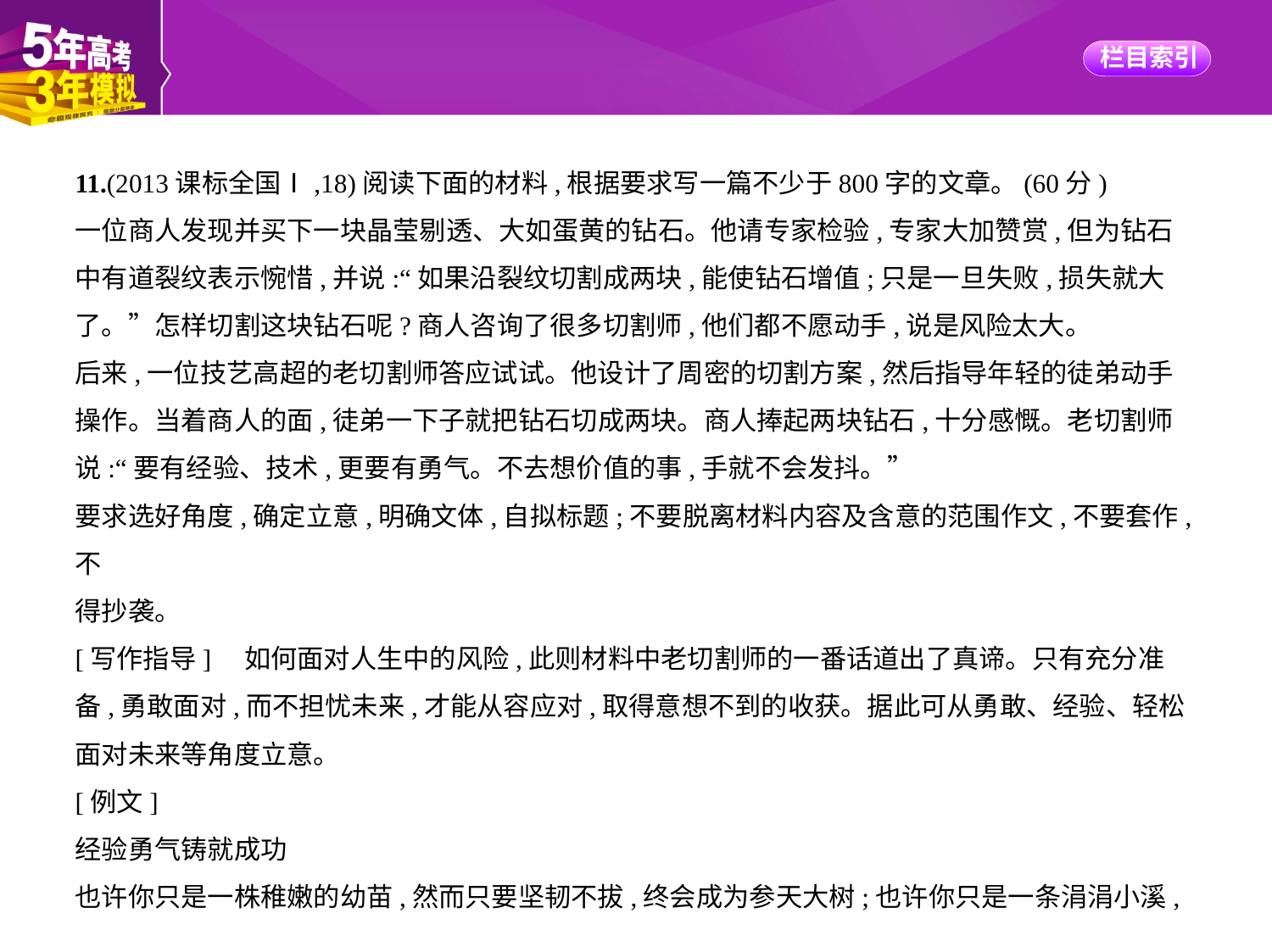

11.(2013课标全国Ⅰ,18)阅读下面的材料,根据要求写一篇不少于800字的文章。(60分)
一位商人发现并买下一块晶莹剔透、大如蛋黄的钻石。他请专家检验,专家大加赞赏,但为钻石
中有道裂纹表示惋惜,并说:“如果沿裂纹切割成两块,能使钻石增值;只是一旦失败,损失就大
了。”怎样切割这块钻石呢?商人咨询了很多切割师,他们都不愿动手,说是风险太大。
后来,一位技艺高超的老切割师答应试试。他设计了周密的切割方案,然后指导年轻的徒弟动手
操作。当着商人的面,徒弟一下子就把钻石切成两块。商人捧起两块钻石,十分感慨。老切割师
说:“要有经验、技术,更要有勇气。不去想价值的事,手就不会发抖。”
要求选好角度,确定立意,明确文体,自拟标题;不要脱离材料内容及含意的范围作文,不要套作,不
得抄袭。
[写作指导]　如何面对人生中的风险,此则材料中老切割师的一番话道出了真谛。只有充分准
备,勇敢面对,而不担忧未来,才能从容应对,取得意想不到的收获。据此可从勇敢、经验、轻松
面对未来等角度立意。
[例文]
经验勇气铸就成功
也许你只是一株稚嫩的幼苗,然而只要坚韧不拔,终会成为参天大树;也许你只是一条涓涓小溪,